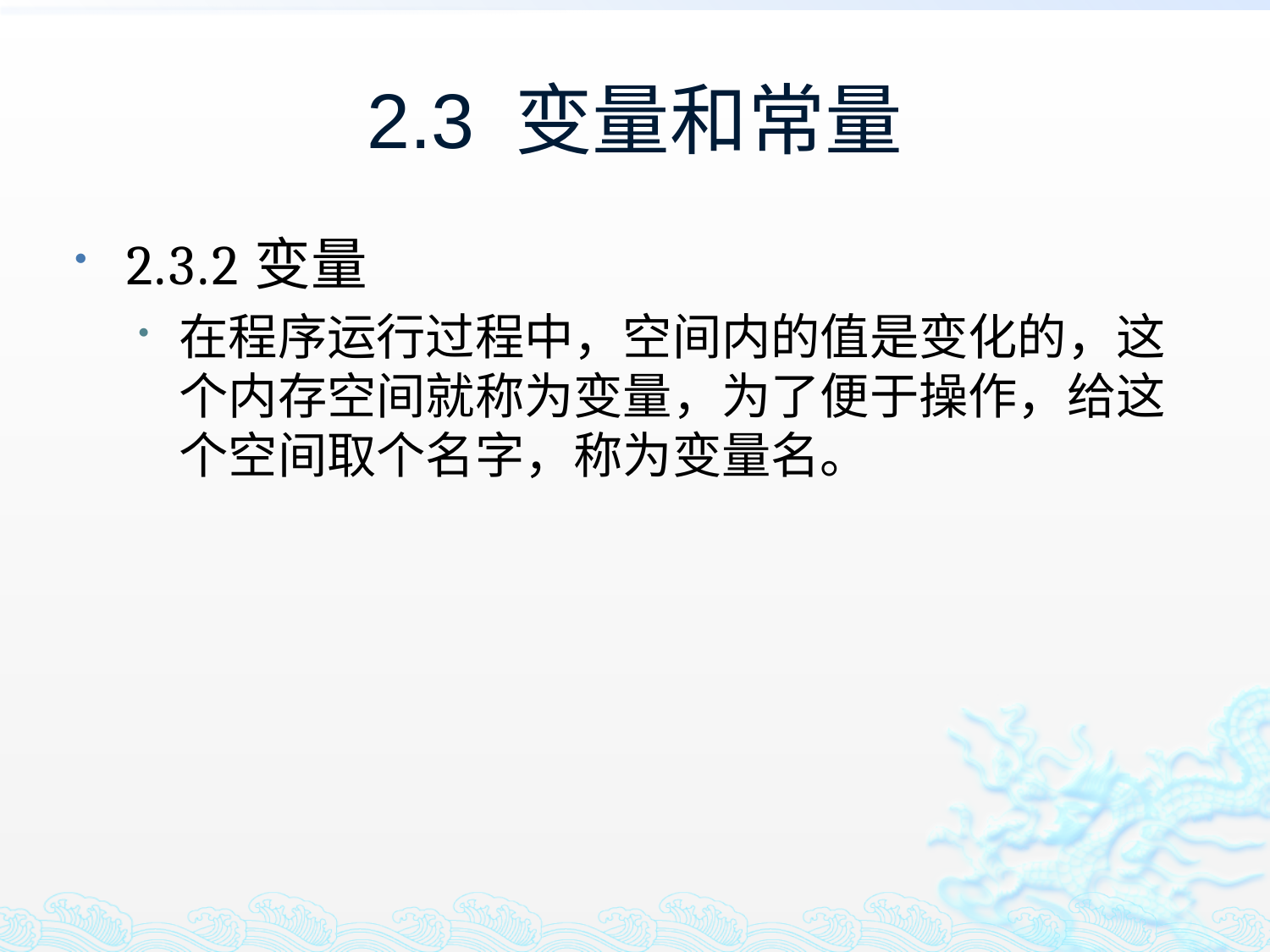

# 2.3 变量和常量
2.3.2变量
在程序运行过程中，空间内的值是变化的，这个内存空间就称为变量，为了便于操作，给这个空间取个名字，称为变量名。